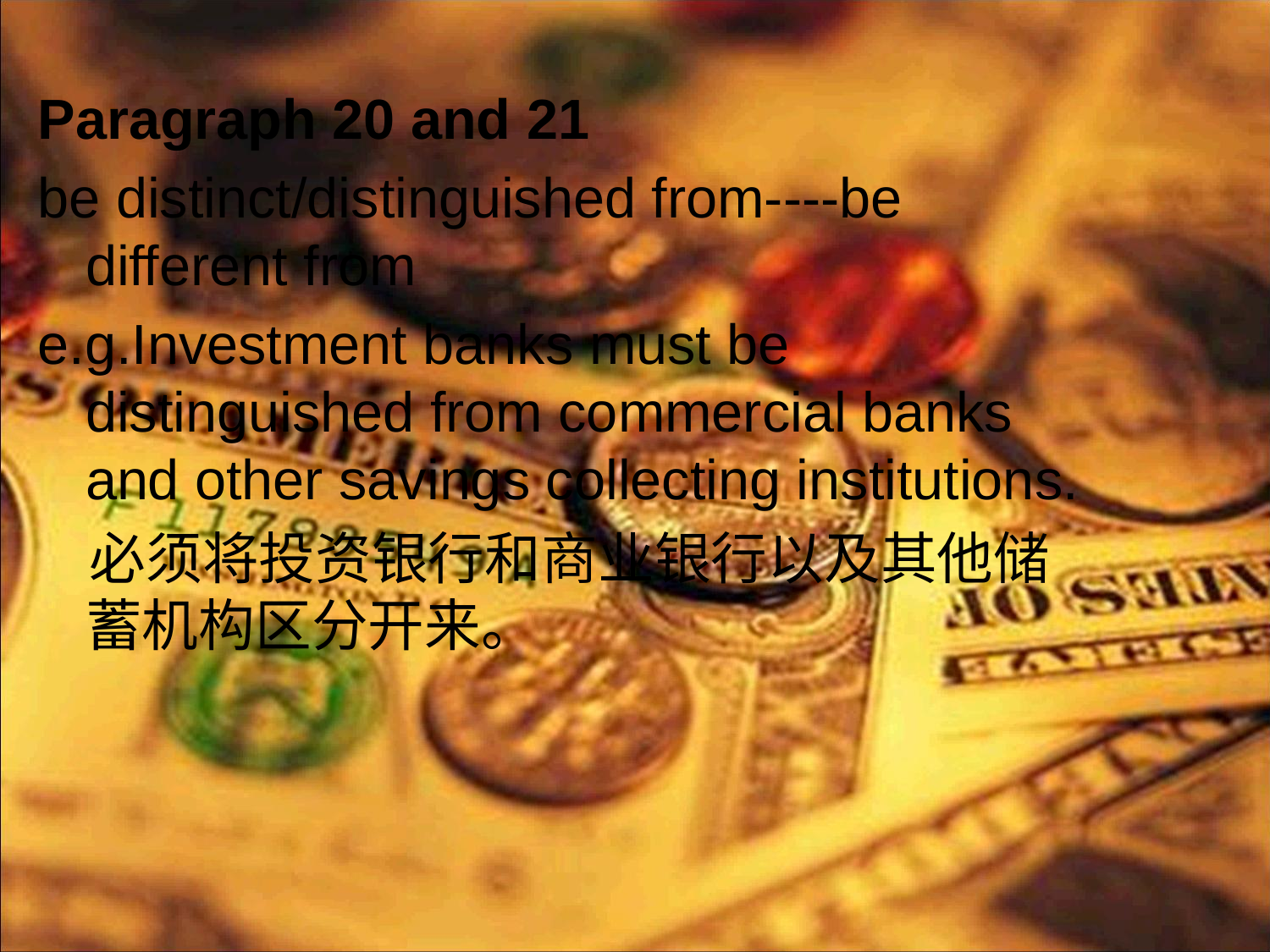

Paragraph 20 and 21
be distinct/distinguished from----be different from
e.g.Investment banks must be distinguished from commercial banks and other savings collecting institutions.
   必须将投资银行和商业银行以及其他储蓄机构区分开来。